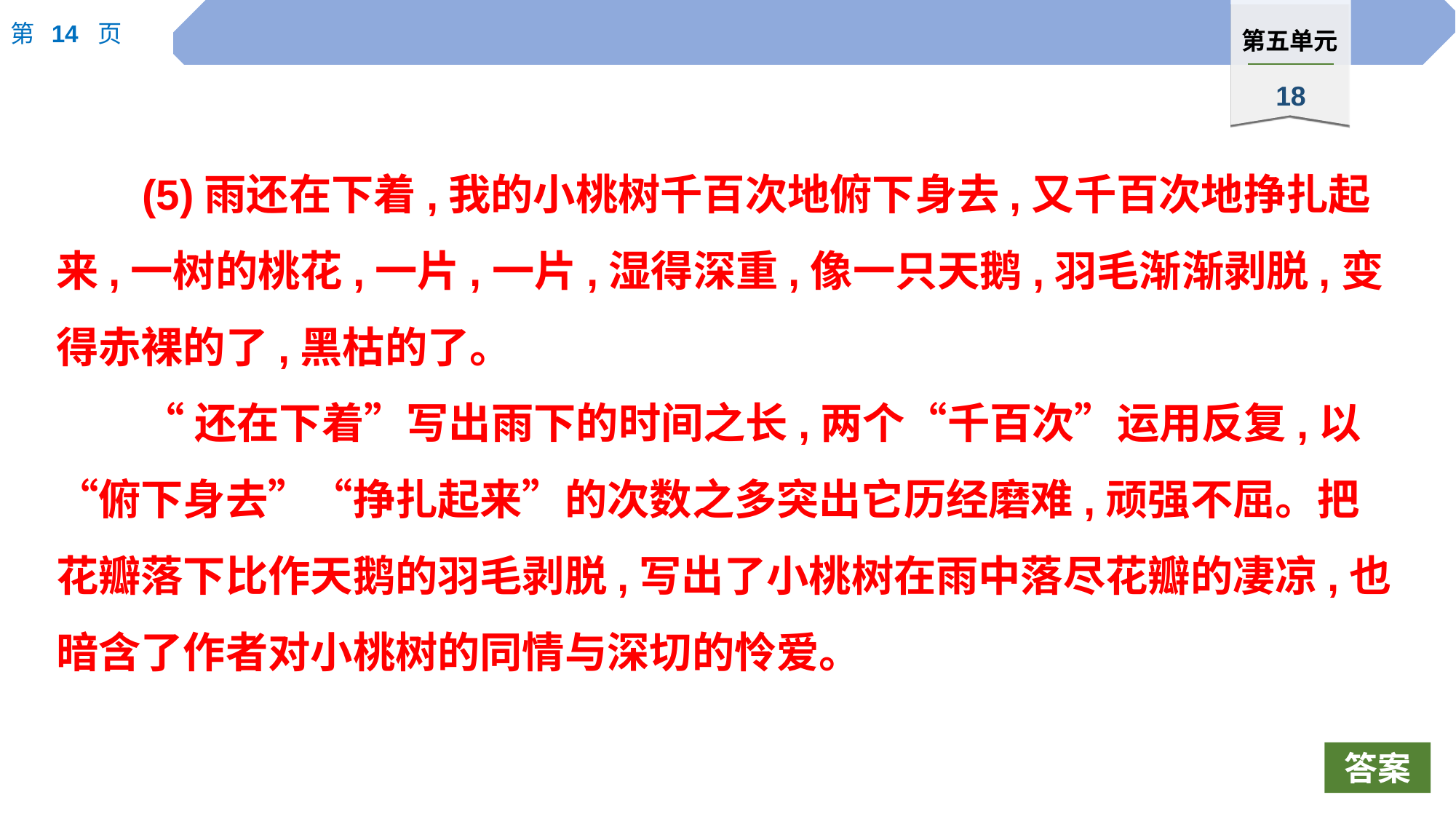

(5)雨还在下着,我的小桃树千百次地俯下身去,又千百次地挣扎起来,一树的桃花,一片,一片,湿得深重,像一只天鹅,羽毛渐渐剥脱,变得赤裸的了,黑枯的了。
“还在下着”写出雨下的时间之长,两个“千百次”运用反复,以“俯下身去”“挣扎起来”的次数之多突出它历经磨难,顽强不屈。把花瓣落下比作天鹅的羽毛剥脱,写出了小桃树在雨中落尽花瓣的凄凉,也暗含了作者对小桃树的同情与深切的怜爱。
答案